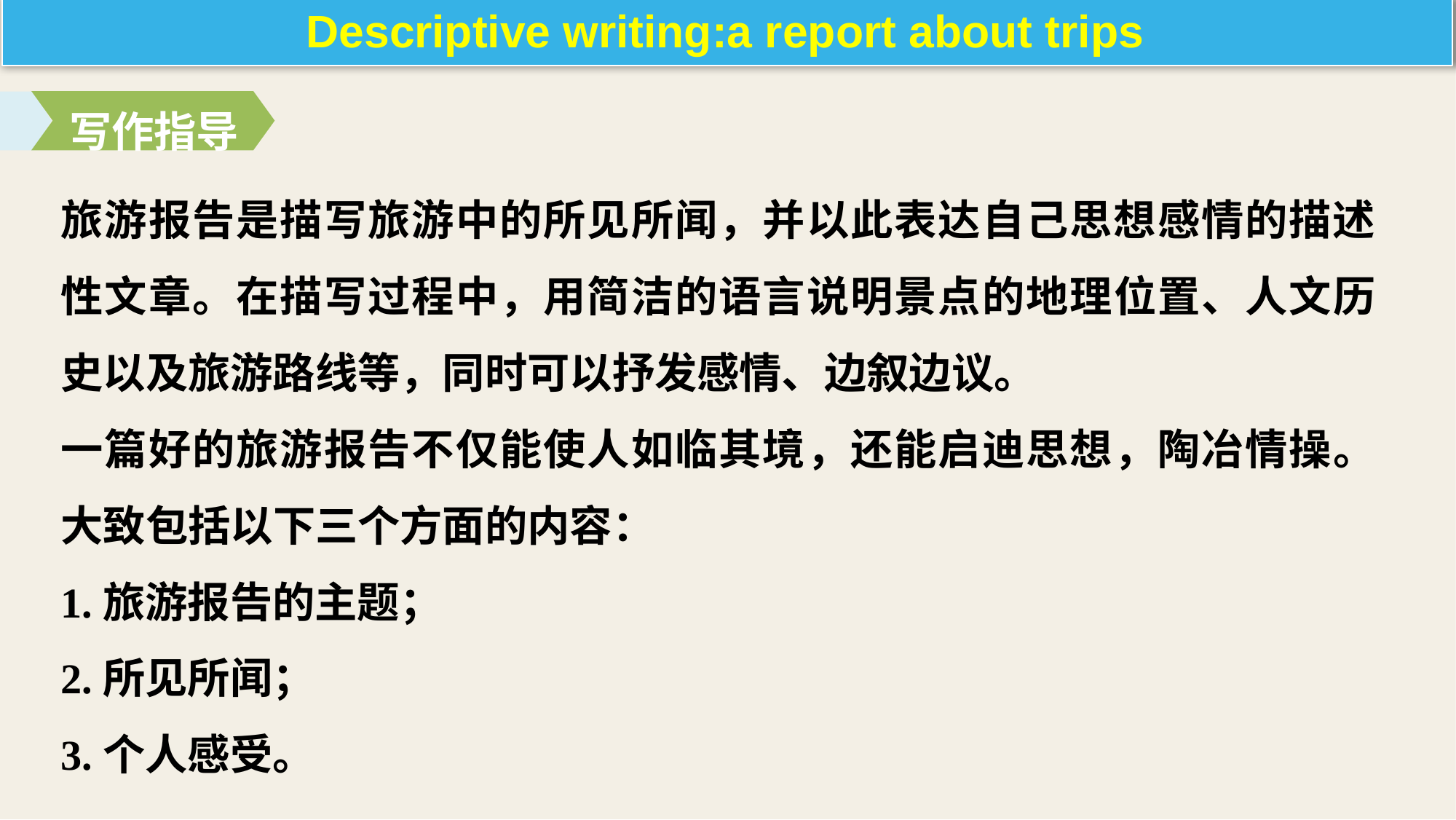

Descriptive writing:a report about trips

写作指导

旅游报告是描写旅游中的所见所闻，并以此表达自己思想感情的描述性文章。在描写过程中，用简洁的语言说明景点的地理位置、人文历史以及旅游路线等，同时可以抒发感情、边叙边议。
一篇好的旅游报告不仅能使人如临其境，还能启迪思想，陶冶情操。大致包括以下三个方面的内容：
1.旅游报告的主题；
2.所见所闻；
3.个人感受。